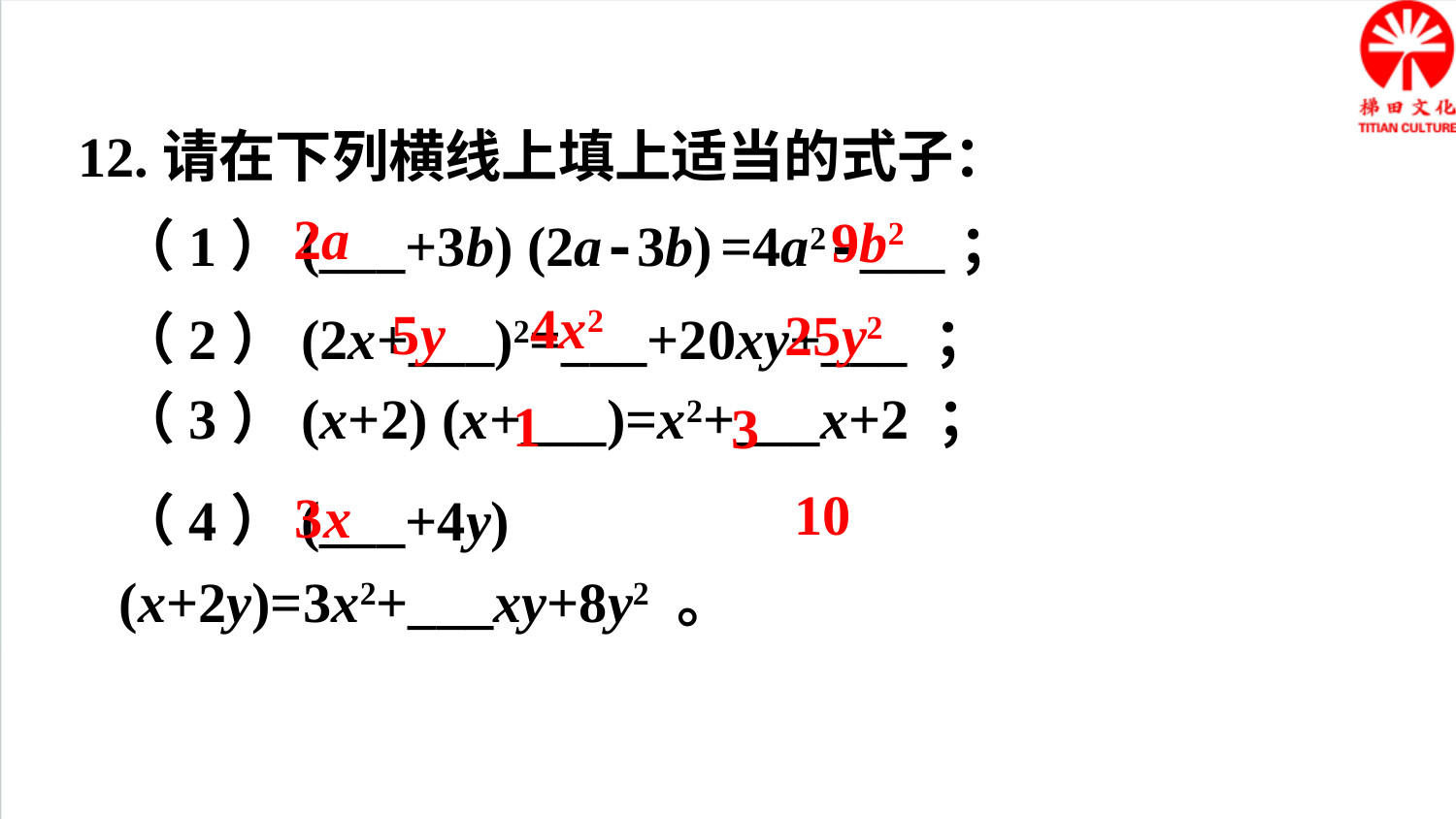

12.请在下列横线上填上适当的式子：
2a
9b2
（1）(___+3b) (2a-3b) =4a2-___；
4x2
5y
25y2
（2）(2x+___)2=___+20xy+___ ；
1
3
（3）(x+2) (x+___)=x2+___x+2 ；
10
3x
（4）(___+4y) (x+2y)=3x2+___xy+8y2 。